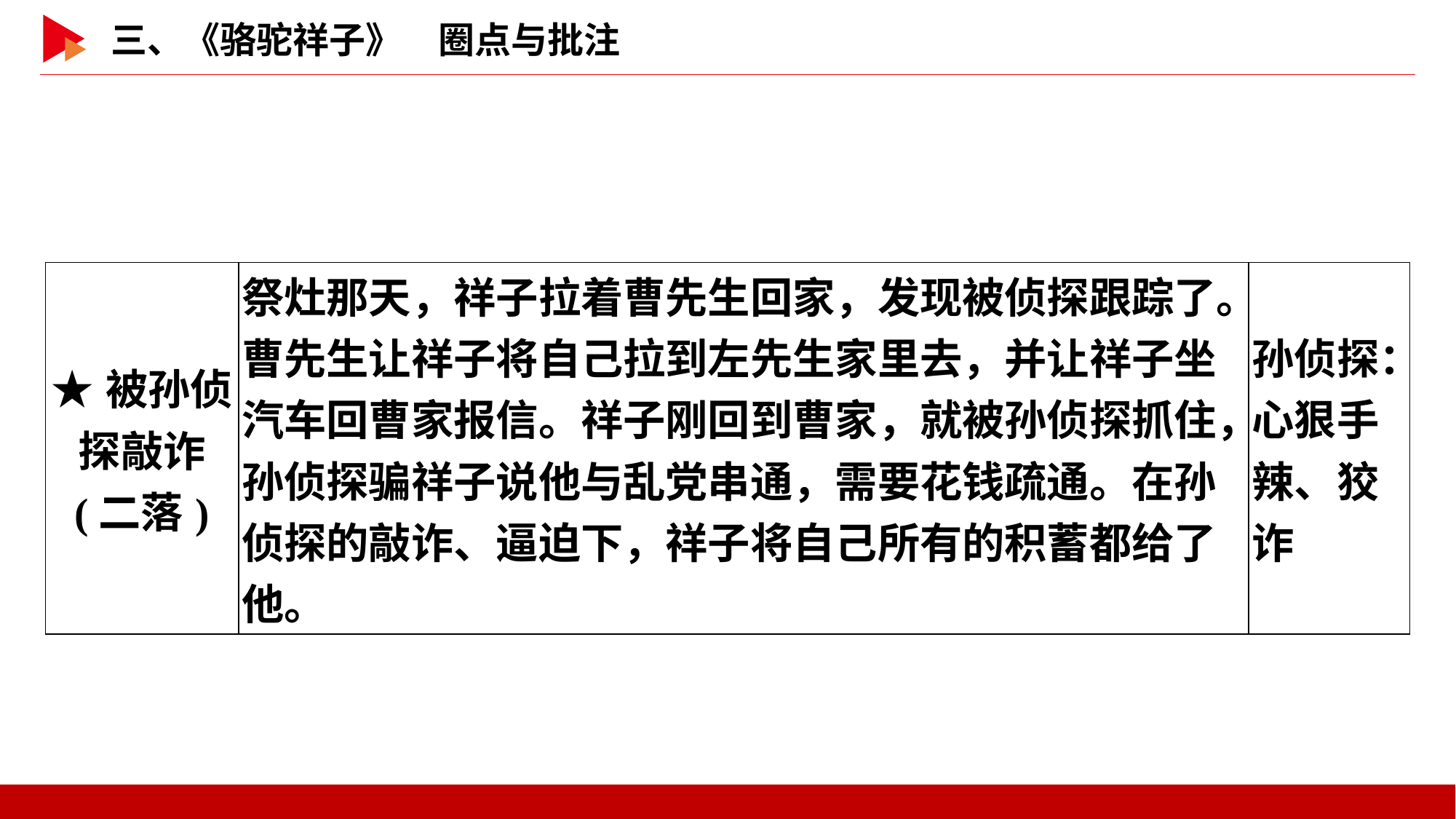

| ★被孙侦 探敲诈 (二落) | 祭灶那天，祥子拉着曹先生回家，发现被侦探跟踪了。曹先生让祥子将自己拉到左先生家里去，并让祥子坐汽车回曹家报信。祥子刚回到曹家，就被孙侦探抓住，孙侦探骗祥子说他与乱党串通，需要花钱疏通。在孙侦探的敲诈、逼迫下，祥子将自己所有的积蓄都给了他。 | 孙侦探：心狠手辣、狡诈 |
| --- | --- | --- |